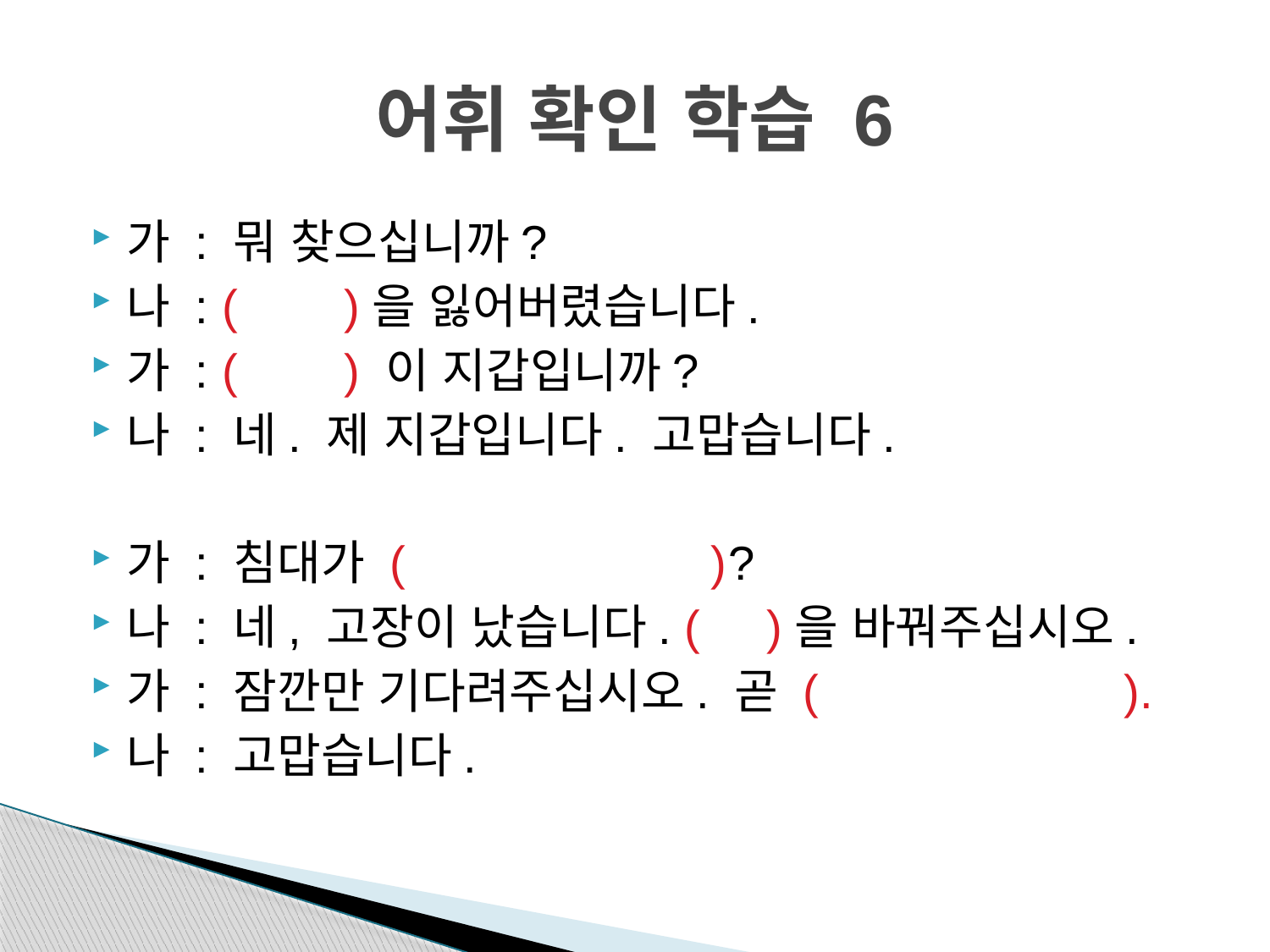

# 어휘 확인 학습 6
가 : 뭐 찾으십니까?
나 : (        )을 잃어버렸습니다.
가 : (        ) 이 지갑입니까?
나 : 네. 제 지갑입니다. 고맙습니다.

가 : 침대가 (                       )?
나 : 네, 고장이 났습니다. (     )을 바꿔주십시오.
가 : 잠깐만 기다려주십시오. 곧 (                       ).
나 : 고맙습니다.